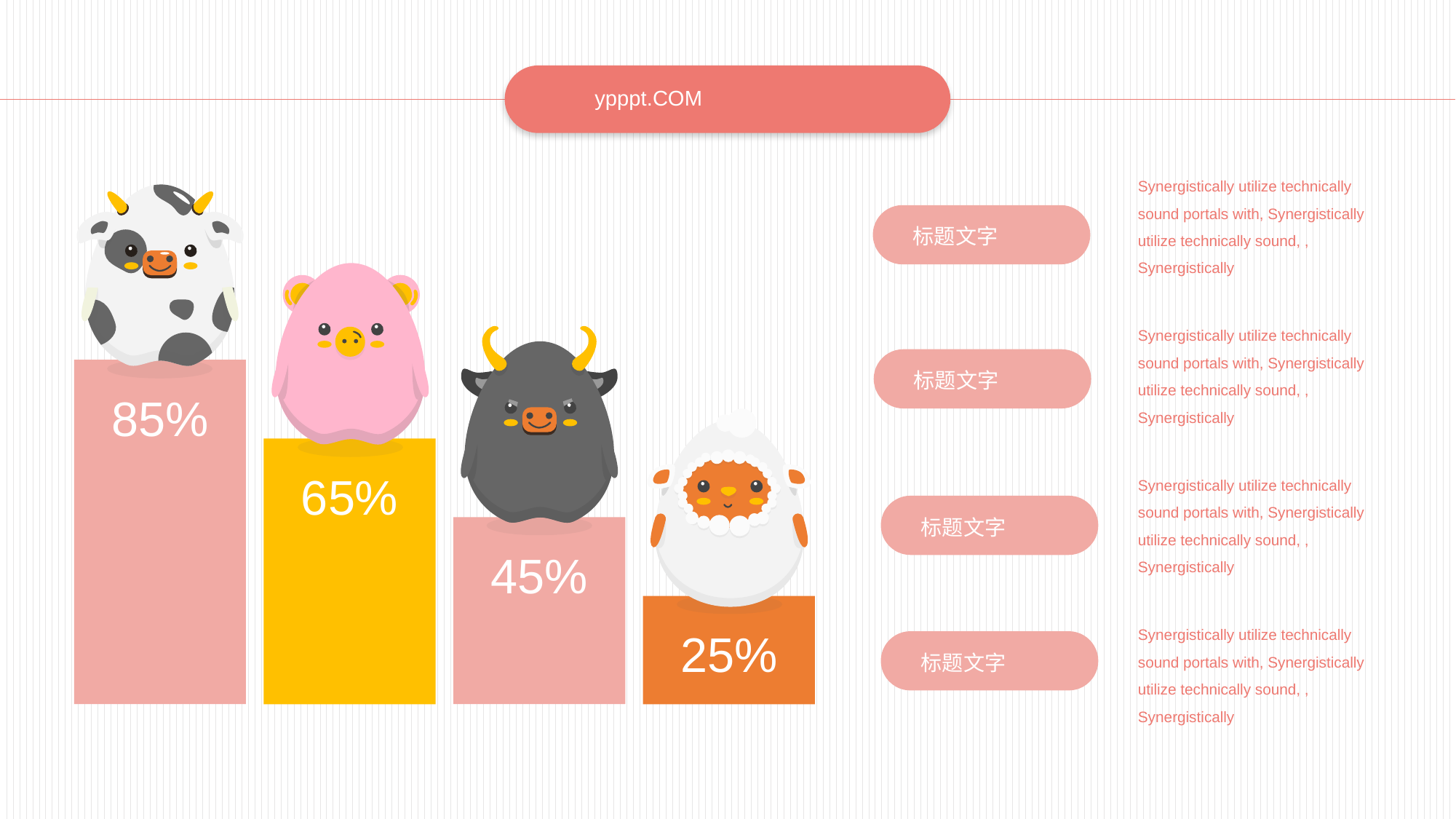

ypppt.COM
Synergistically utilize technically sound portals with, Synergistically utilize technically sound, , Synergistically

标题文字

Synergistically utilize technically sound portals with, Synergistically utilize technically sound, , Synergistically

标题文字
85%

65%
Synergistically utilize technically sound portals with, Synergistically utilize technically sound, , Synergistically

标题文字

45%

Synergistically utilize technically sound portals with, Synergistically utilize technically sound, , Synergistically
25%

标题文字